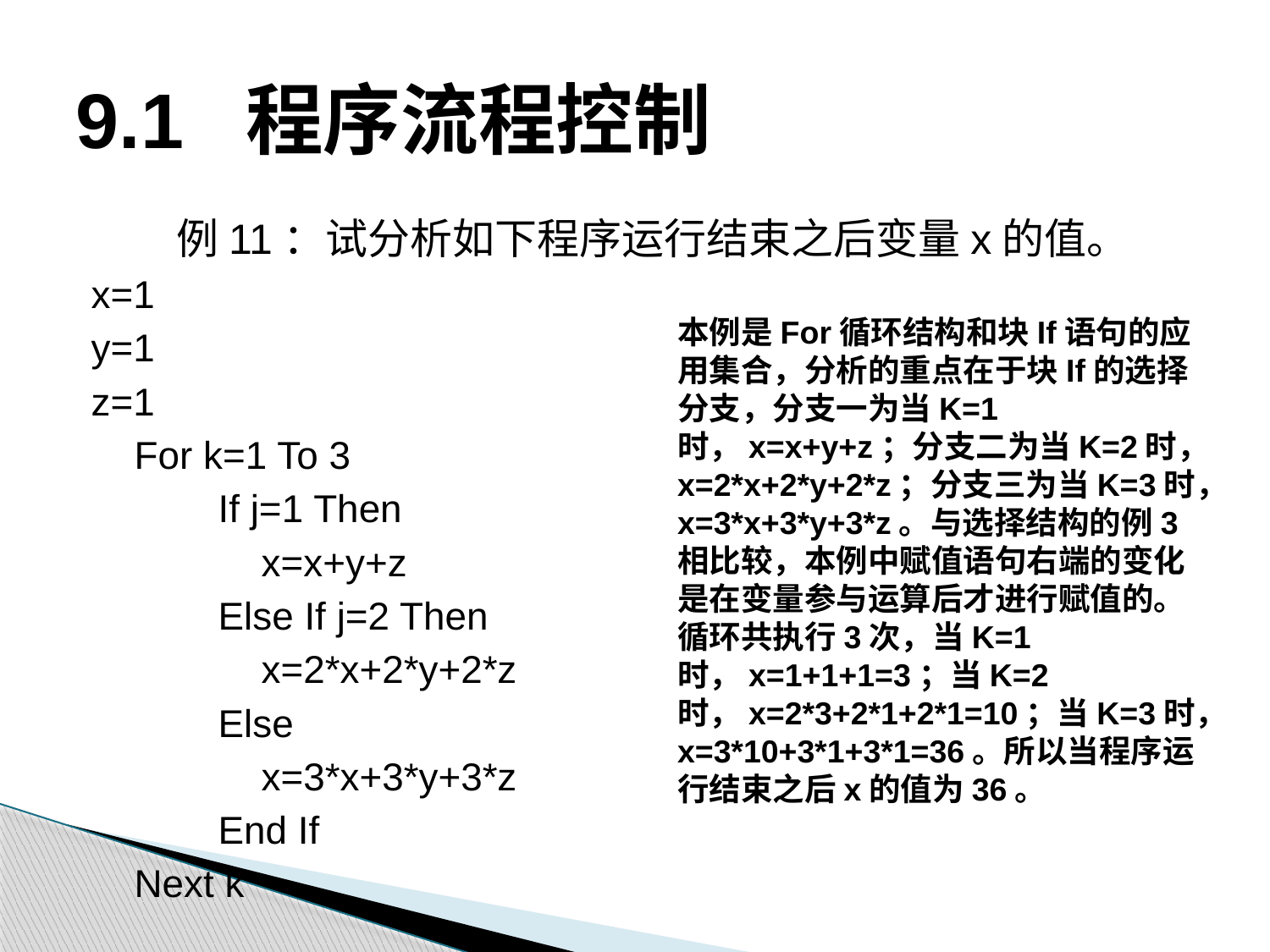

# 9.1  程序流程控制
例11：试分析如下程序运行结束之后变量x的值。
x=1
y=1
z=1
    For k=1 To 3
	If j=1 Then
	    x=x+y+z
	Else If j=2 Then
	    x=2*x+2*y+2*z
	Else
	    x=3*x+3*y+3*z
	End If
    Next k
本例是For循环结构和块If语句的应用集合，分析的重点在于块If的选择分支，分支一为当K=1时，x=x+y+z；分支二为当K=2时，x=2*x+2*y+2*z；分支三为当K=3时，x=3*x+3*y+3*z。与选择结构的例3相比较，本例中赋值语句右端的变化是在变量参与运算后才进行赋值的。
循环共执行3次，当K=1时，x=1+1+1=3；当K=2时，x=2*3+2*1+2*1=10；当K=3时，x=3*10+3*1+3*1=36。所以当程序运行结束之后x的值为36。